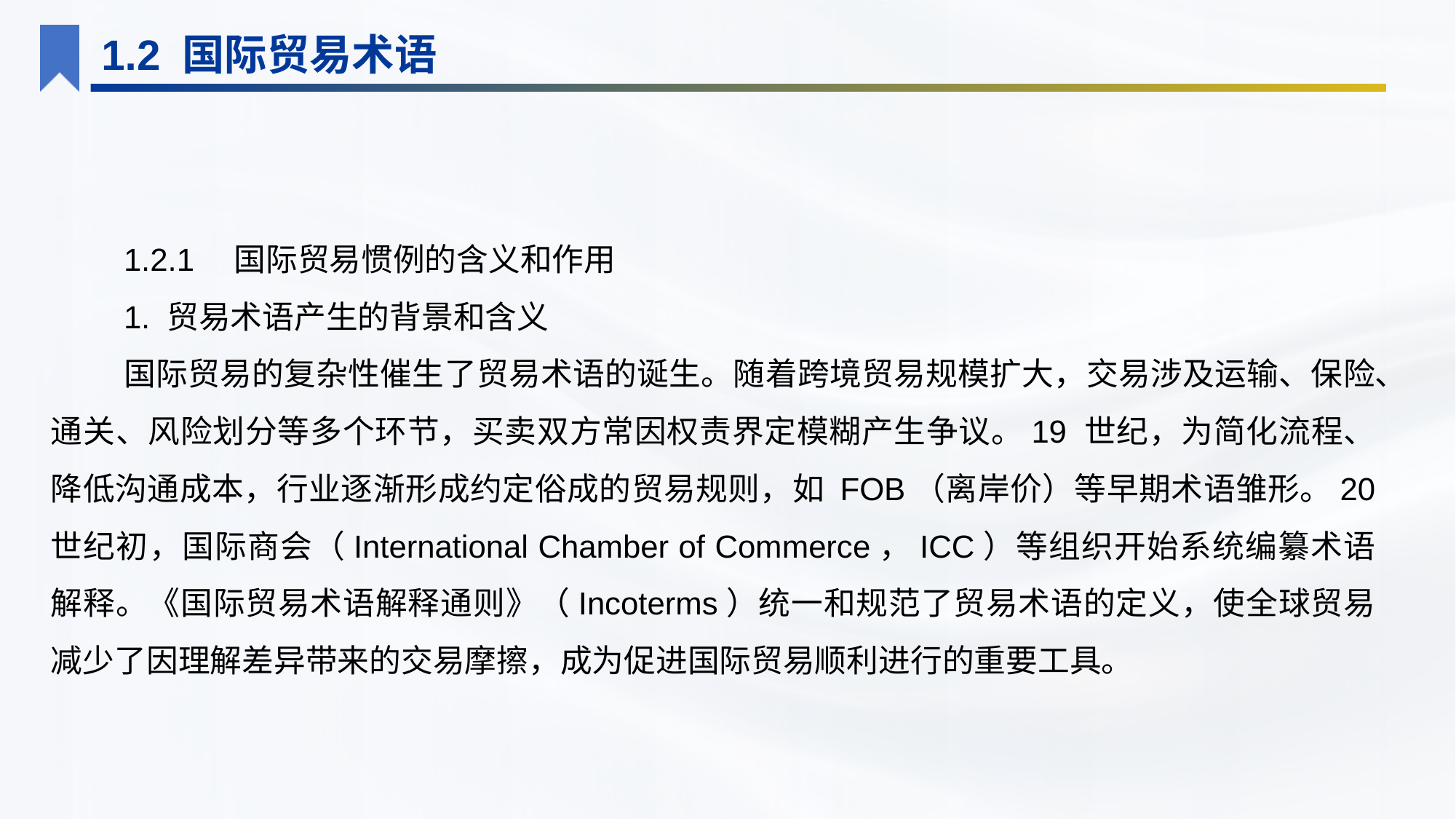

1.2 国际贸易术语
1.2.1　国际贸易惯例的含义和作用
1. 贸易术语产生的背景和含义
国际贸易的复杂性催生了贸易术语的诞生。随着跨境贸易规模扩大，交易涉及运输、保险、通关、风险划分等多个环节，买卖双方常因权责界定模糊产生争议。19 世纪，为简化流程、降低沟通成本，行业逐渐形成约定俗成的贸易规则，如 FOB（离岸价）等早期术语雏形。20 世纪初，国际商会（International Chamber of Commerce，ICC）等组织开始系统编纂术语解释。《国际贸易术语解释通则》（Incoterms）统一和规范了贸易术语的定义，使全球贸易减少了因理解差异带来的交易摩擦，成为促进国际贸易顺利进行的重要工具。